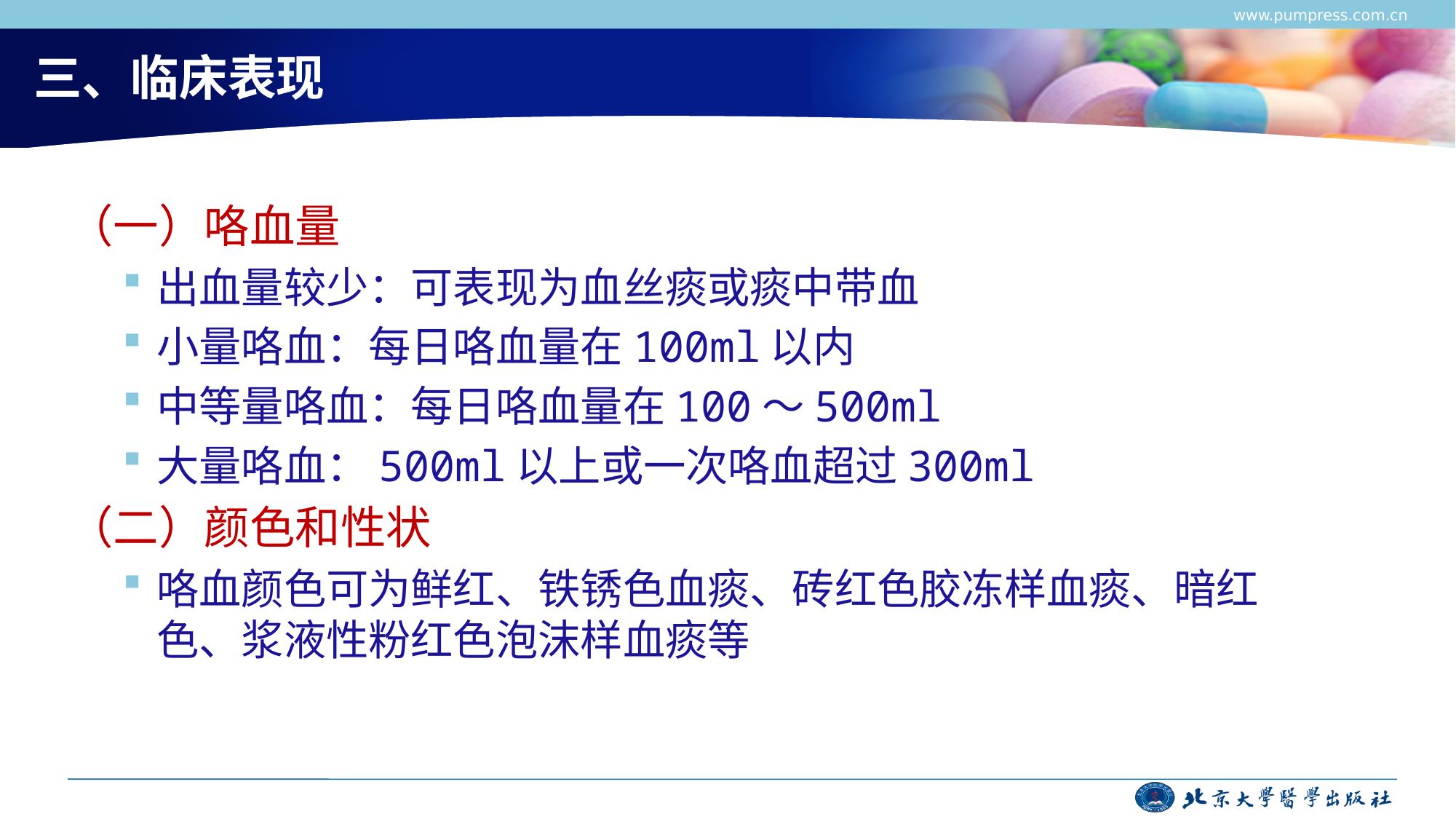

www.pumpress.com.cn
# 三、临床表现
（一）咯血量
出血量较少：可表现为血丝痰或痰中带血
小量咯血：每日咯血量在100ml以内
中等量咯血：每日咯血量在100～500ml
大量咯血：500ml以上或一次咯血超过300ml
（二）颜色和性状
咯血颜色可为鲜红、铁锈色血痰、砖红色胶冻样血痰、暗红色、浆液性粉红色泡沫样血痰等